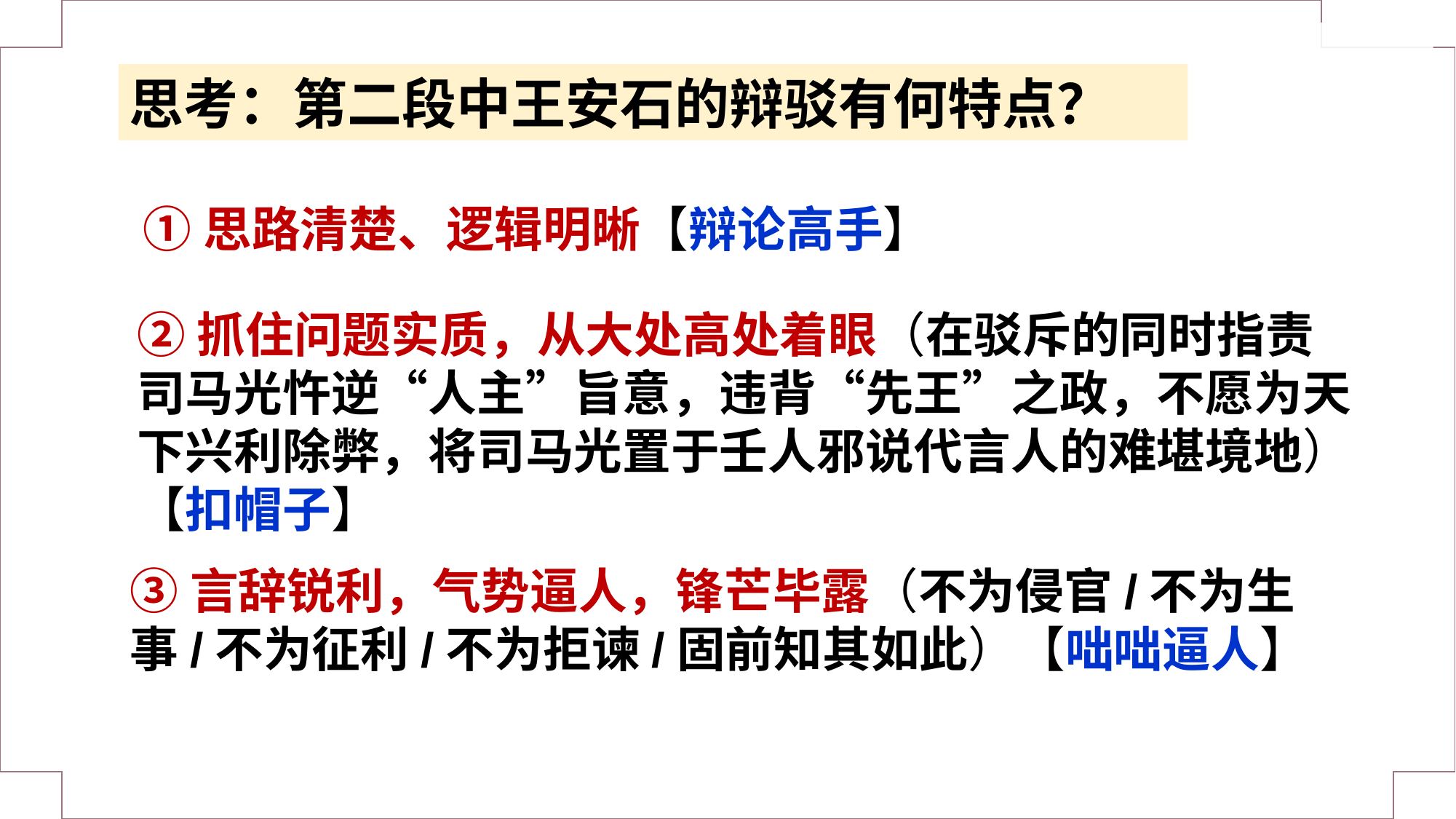

思考：第二段中王安石的辩驳有何特点？
①思路清楚、逻辑明晰【辩论高手】
②抓住问题实质，从大处高处着眼（在驳斥的同时指责司马光忤逆“人主”旨意，违背“先王”之政，不愿为天下兴利除弊，将司马光置于壬人邪说代言人的难堪境地）【扣帽子】
③言辞锐利，气势逼人，锋芒毕露（不为侵官/不为生事/不为征利/不为拒谏/固前知其如此）【咄咄逼人】